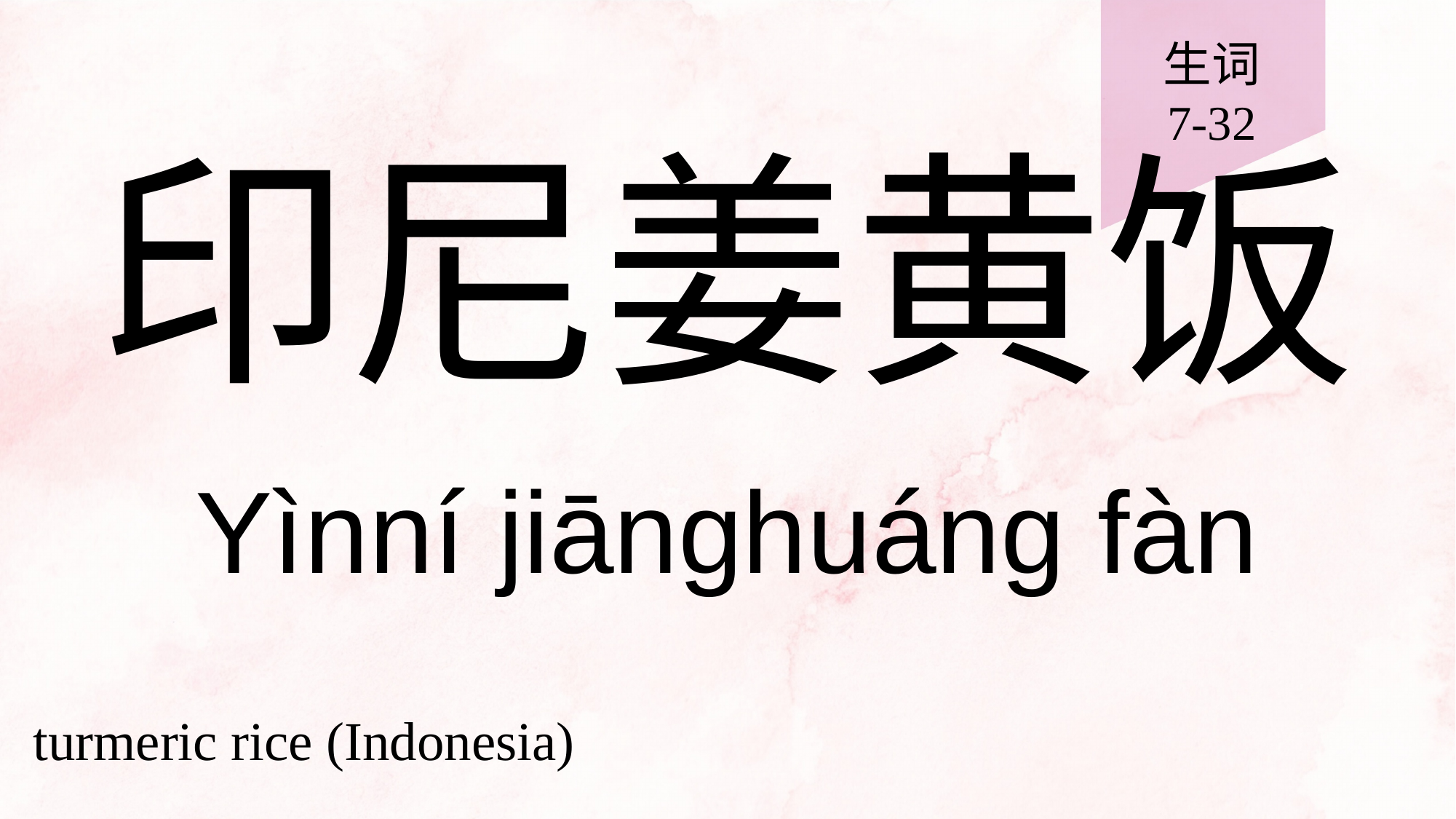

生词
7-32
# 印尼姜黄饭
Yìnní jiānghuáng fàn
turmeric rice (Indonesia)